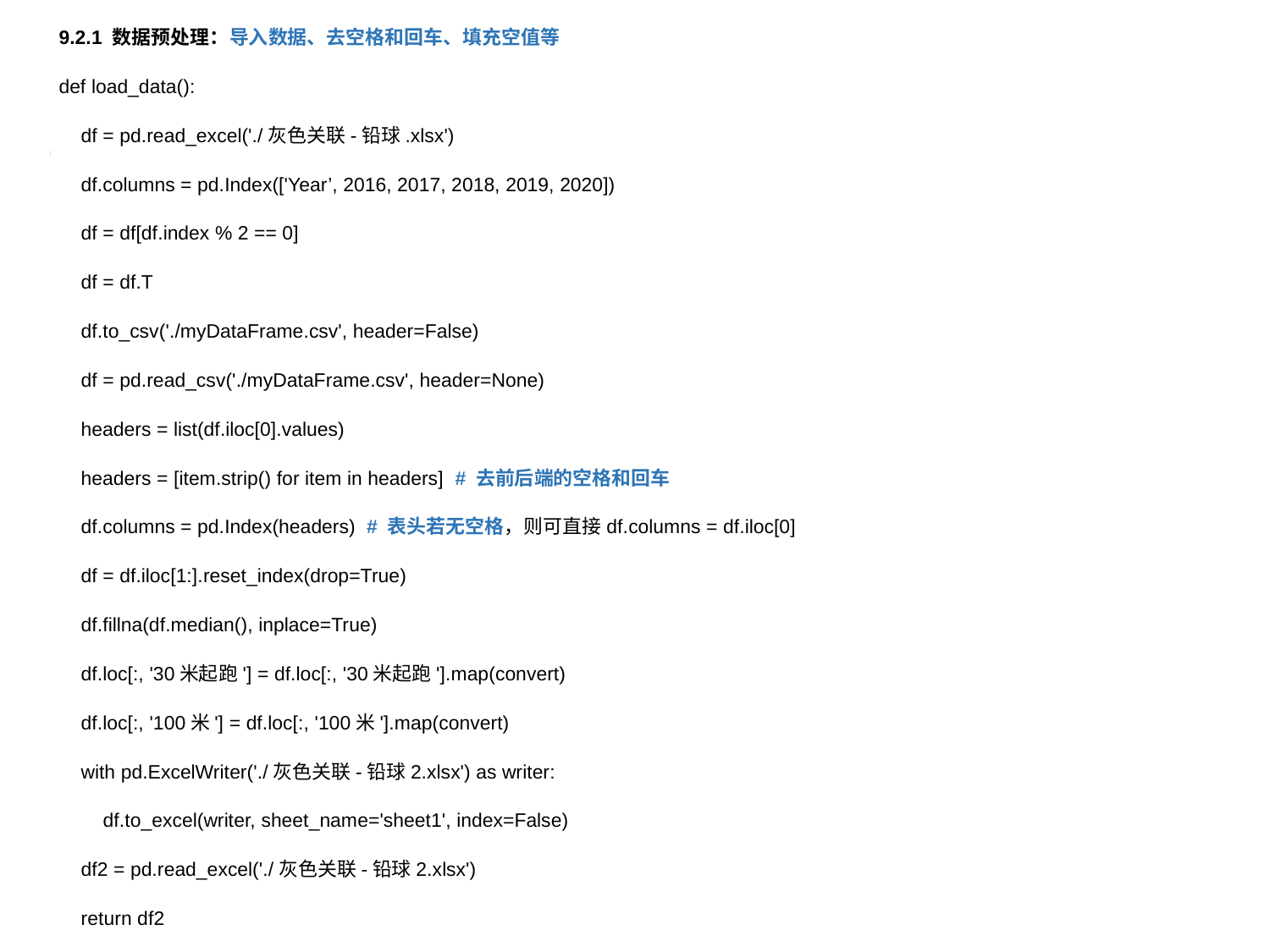

9.2.1 数据预处理：导入数据、去空格和回车、填充空值等
def load_data():
    df = pd.read_excel('./灰色关联-铅球.xlsx')
    df.columns = pd.Index(['Year’, 2016, 2017, 2018, 2019, 2020])
    df = df[df.index % 2 == 0]
    df = df.T
    df.to_csv('./myDataFrame.csv', header=False)
    df = pd.read_csv('./myDataFrame.csv', header=None)
    headers = list(df.iloc[0].values)
    headers = [item.strip() for item in headers]  # 去前后端的空格和回车
    df.columns = pd.Index(headers)  # 表头若无空格，则可直接df.columns = df.iloc[0]
    df = df.iloc[1:].reset_index(drop=True)
    df.fillna(df.median(), inplace=True)
    df.loc[:, '30米起跑'] = df.loc[:, '30米起跑'].map(convert)
    df.loc[:, '100米'] = df.loc[:, '100米'].map(convert)
    with pd.ExcelWriter('./灰色关联-铅球2.xlsx') as writer:
        df.to_excel(writer, sheet_name='sheet1', index=False)
    df2 = pd.read_excel('./灰色关联-铅球2.xlsx')
    return df2
9.2 任务二：代码编写和结果分析